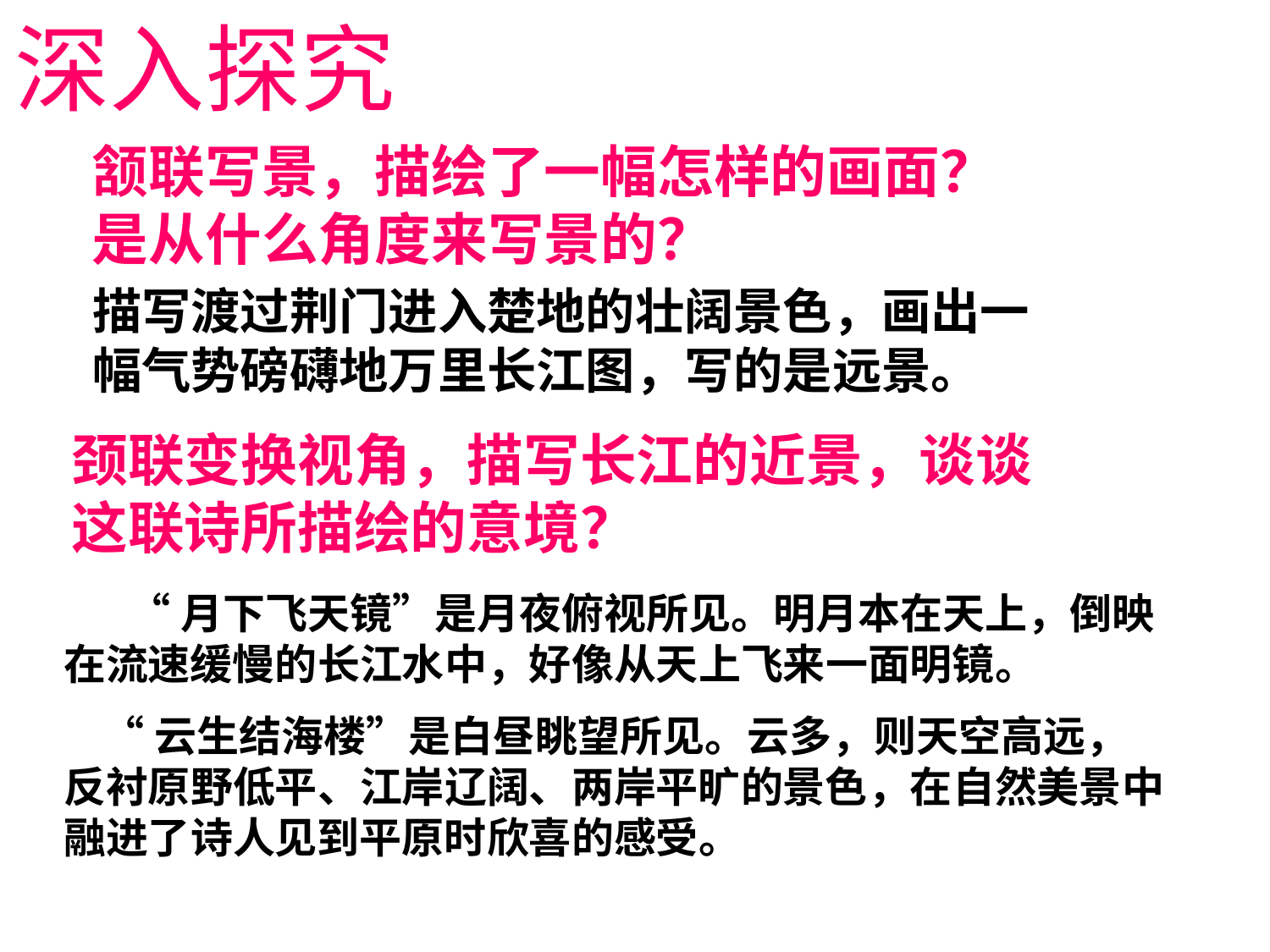

深入探究
颔联写景，描绘了一幅怎样的画面？是从什么角度来写景的？
描写渡过荆门进入楚地的壮阔景色，画出一幅气势磅礴地万里长江图，写的是远景。
颈联变换视角，描写长江的近景，谈谈这联诗所描绘的意境？
        “月下飞天镜”是月夜俯视所见。明月本在天上，倒映在流速缓慢的长江水中，好像从天上飞来一面明镜。
    “云生结海楼”是白昼眺望所见。云多，则天空高远，反衬原野低平、江岸辽阔、两岸平旷的景色，在自然美景中融进了诗人见到平原时欣喜的感受。